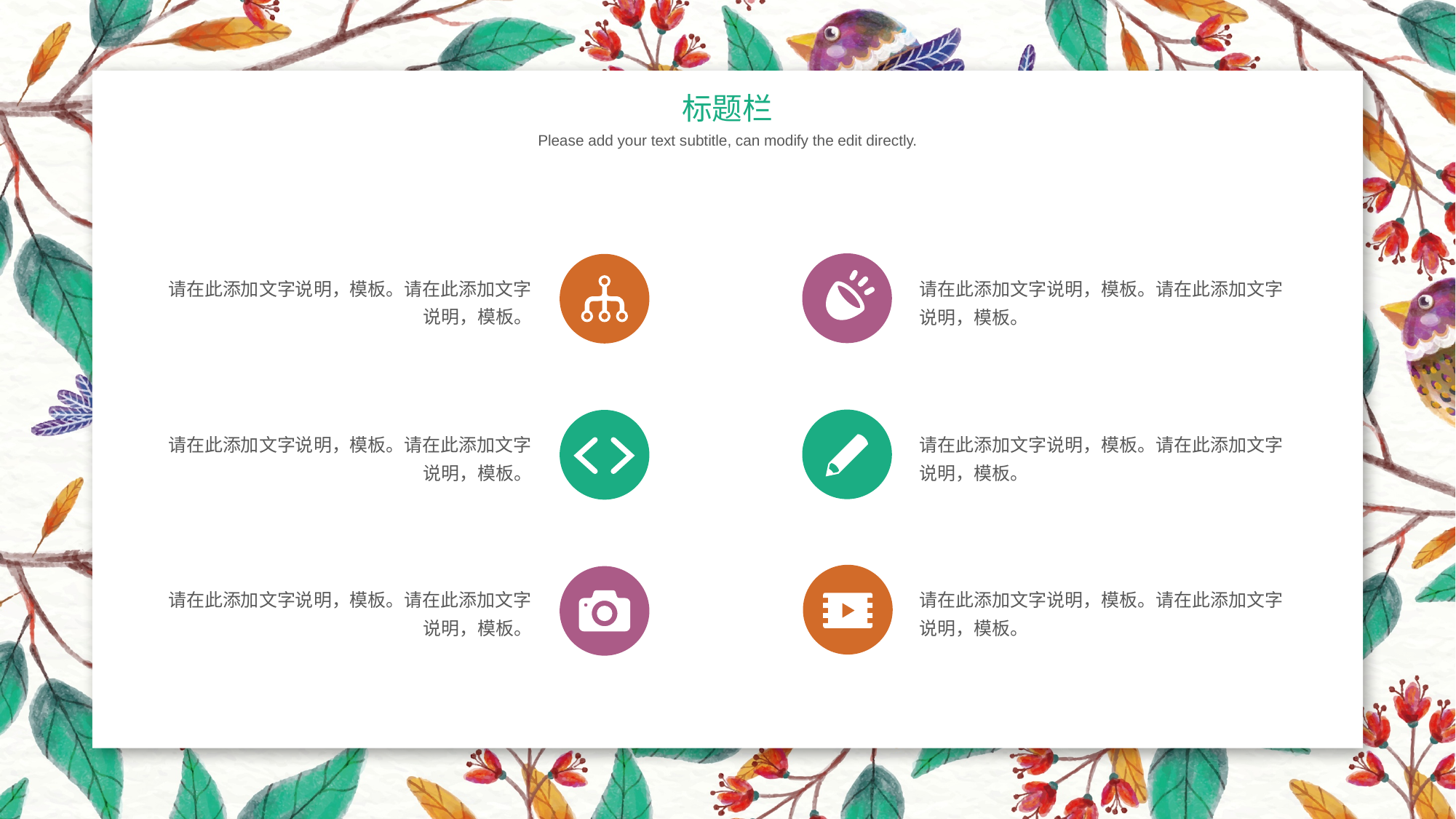

标题栏
Please add your text subtitle, can modify the edit directly.

请在此添加文字说明，模板。请在此添加文字说明，模板。
请在此添加文字说明，模板。请在此添加文字说明，模板。

请在此添加文字说明，模板。请在此添加文字说明，模板。
请在此添加文字说明，模板。请在此添加文字说明，模板。

请在此添加文字说明，模板。请在此添加文字说明，模板。
请在此添加文字说明，模板。请在此添加文字说明，模板。